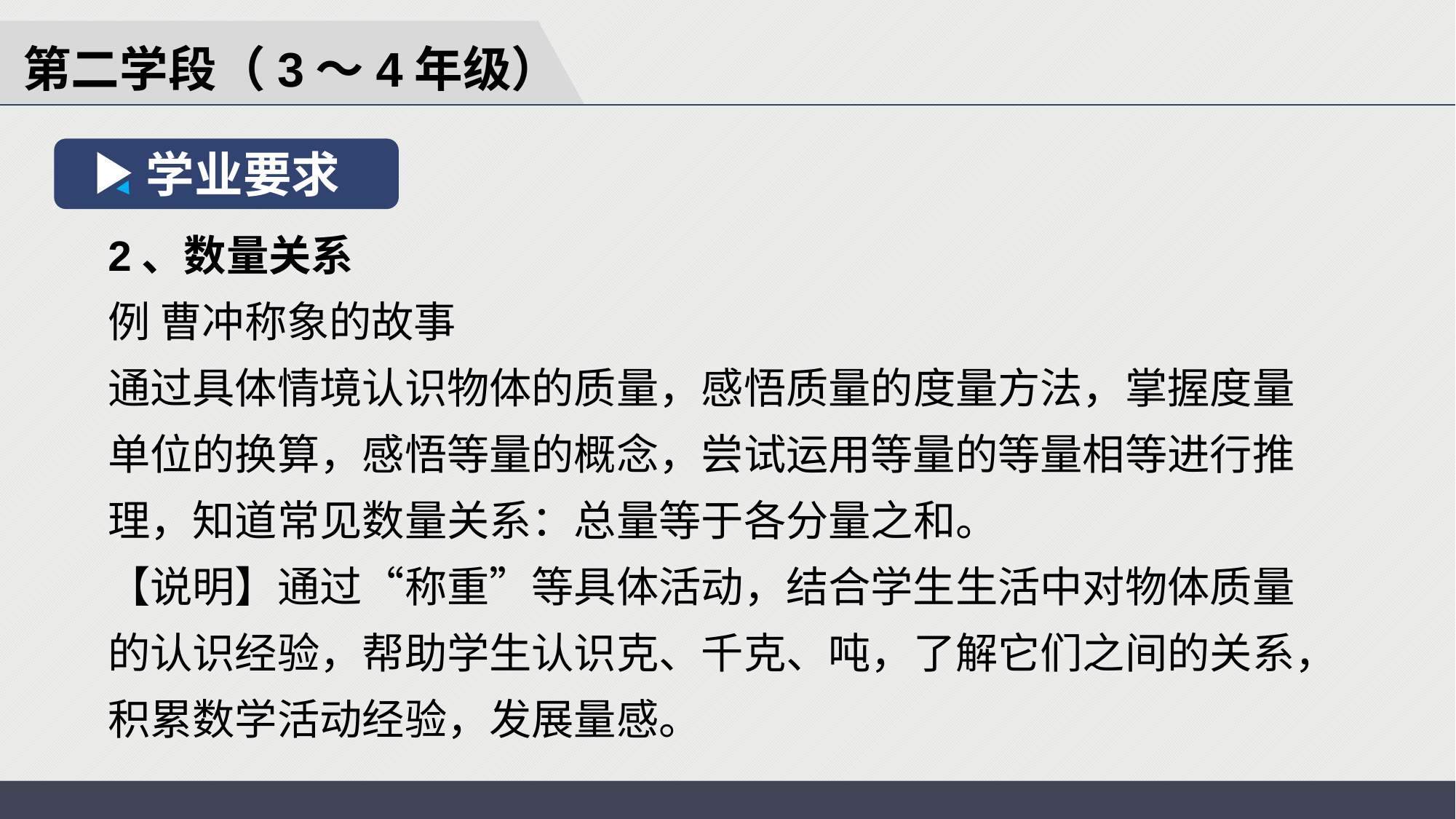

第二学段（3～4年级）
学业要求

2、数量关系
例 曹冲称象的故事
通过具体情境认识物体的质量，感悟质量的度量方法，掌握度量单位的换算，感悟等量的概念，尝试运用等量的等量相等进行推理，知道常见数量关系：总量等于各分量之和。
【说明】通过“称重”等具体活动，结合学生生活中对物体质量的认识经验，帮助学生认识克、千克、吨，了解它们之间的关系，积累数学活动经验，发展量感。